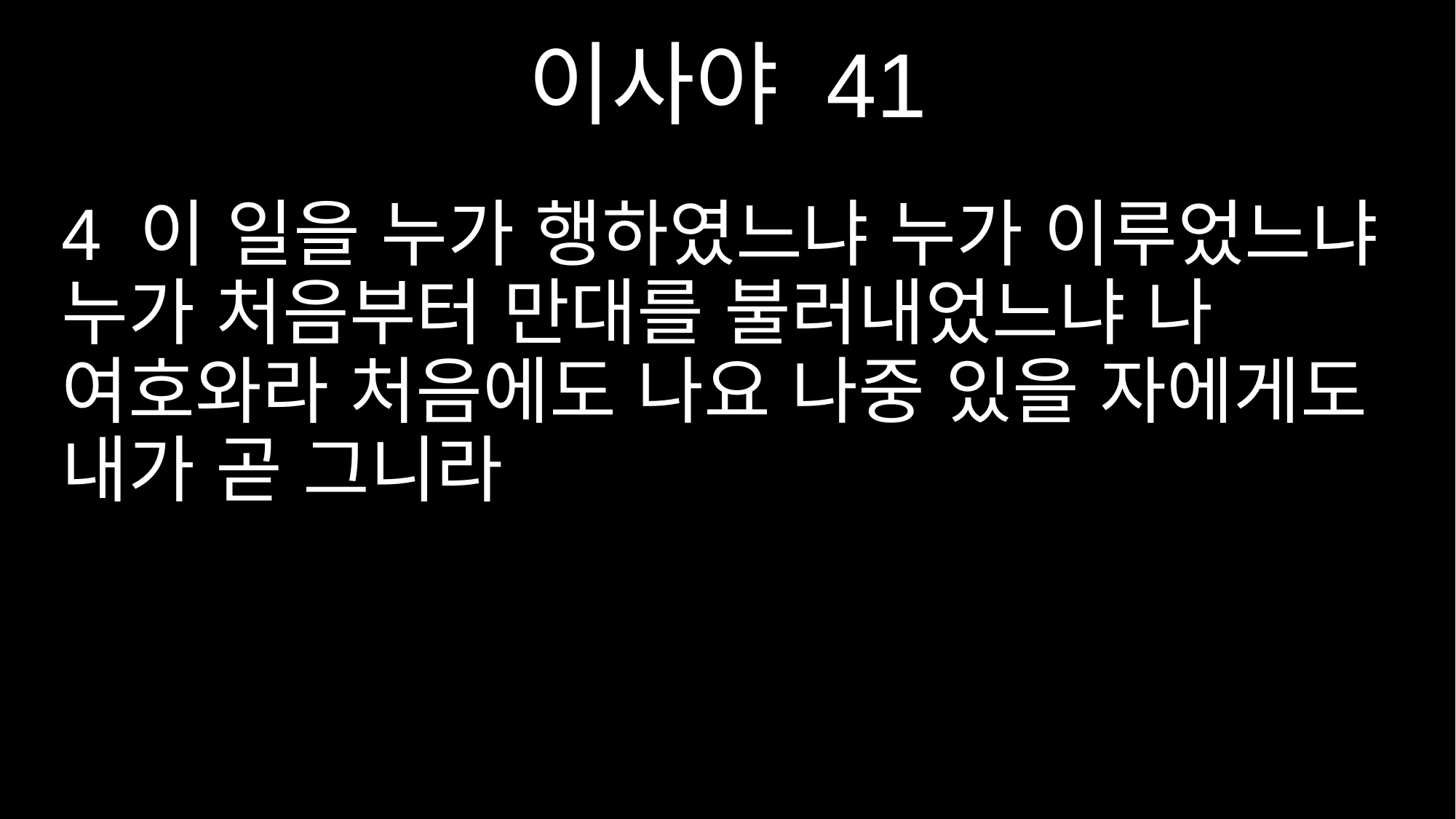

이사야 41
4 이 일을 누가 행하였느냐 누가 이루었느냐 누가 처음부터 만대를 불러내었느냐 나 여호와라 처음에도 나요 나중 있을 자에게도 내가 곧 그니라